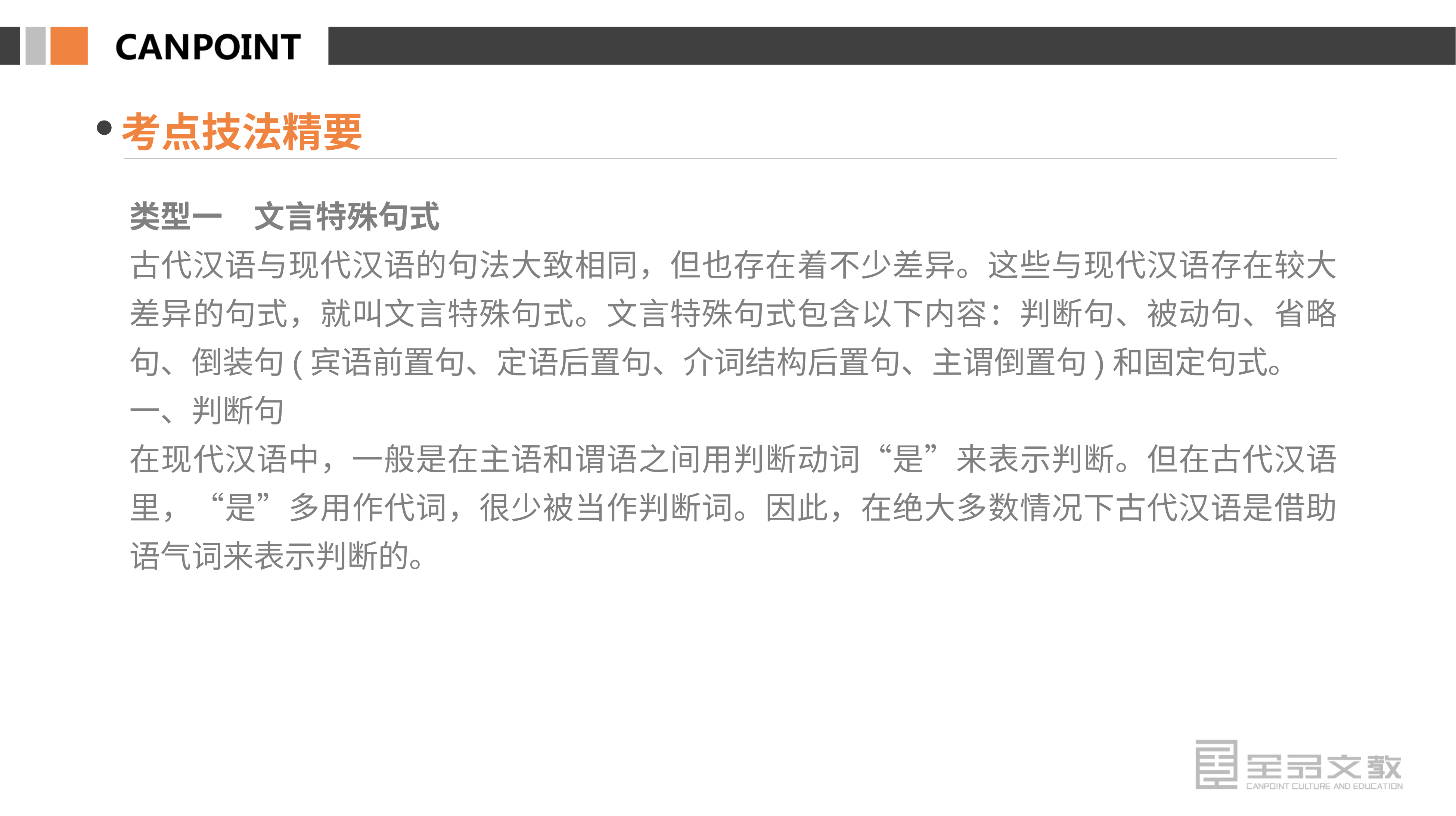

考点技法精要

类型一　文言特殊句式
古代汉语与现代汉语的句法大致相同，但也存在着不少差异。这些与现代汉语存在较大差异的句式，就叫文言特殊句式。文言特殊句式包含以下内容：判断句、被动句、省略句、倒装句(宾语前置句、定语后置句、介词结构后置句、主谓倒置句)和固定句式。
一、判断句
在现代汉语中，一般是在主语和谓语之间用判断动词“是”来表示判断。但在古代汉语里，“是”多用作代词，很少被当作判断词。因此，在绝大多数情况下古代汉语是借助语气词来表示判断的。